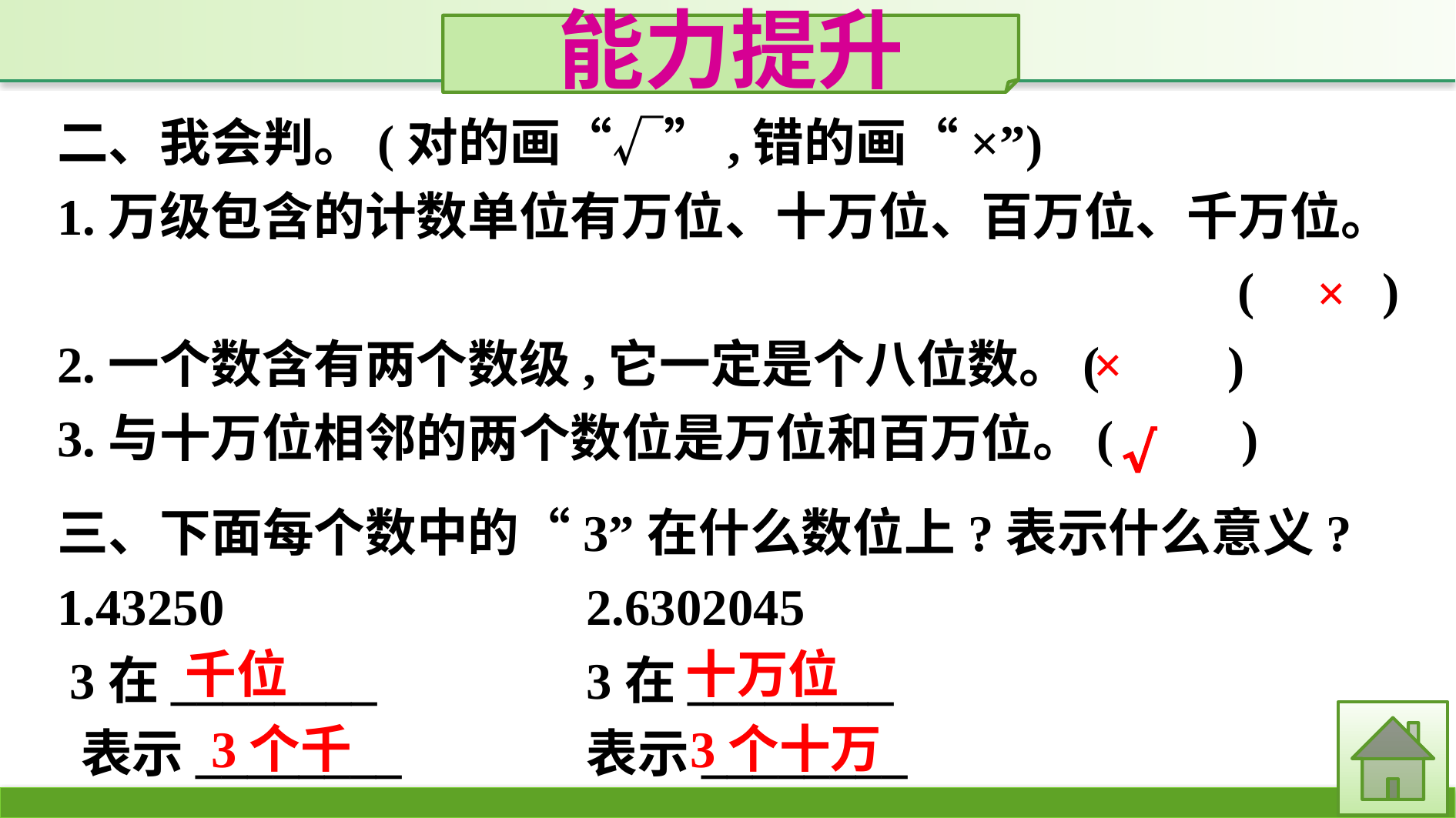

能力提升
二、我会判。(对的画“√”,错的画“×”)
1.万级包含的计数单位有万位、十万位、百万位、千万位。
(　　)
2.一个数含有两个数级,它一定是个八位数。(　　)
3.与十万位相邻的两个数位是万位和百万位。(　　)
×
×
√
三、下面每个数中的“3”在什么数位上?表示什么意义?
1.43250　　　　		2.6302045
 3在________　	 	3在________
 表示________ 		表示________
十万位
千位
3个十万
3个千